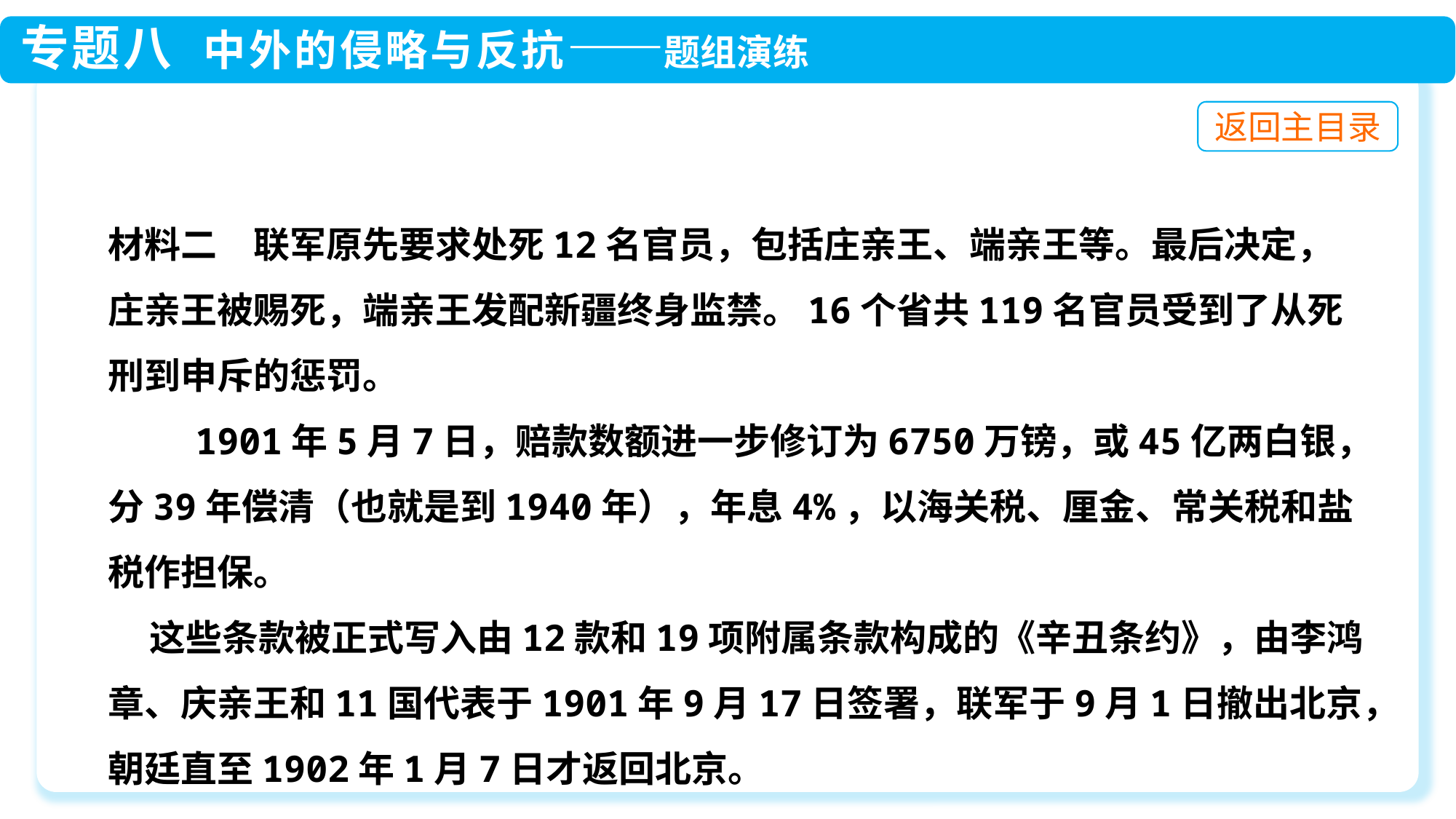

材料二　联军原先要求处死12名官员，包括庄亲王、端亲王等。最后决定，庄亲王被赐死，端亲王发配新疆终身监禁。16个省共119名官员受到了从死刑到申斥的惩罚。
    1901年5月7日，赔款数额进一步修订为6750万镑，或45亿两白银，分39年偿清（也就是到1940年），年息4%，以海关税、厘金、常关税和盐税作担保。
    这些条款被正式写入由12款和19项附属条款构成的《辛丑条约》，由李鸿章、庆亲王和11国代表于1901年9月17日签署，联军于9月1日撤出北京，朝廷直至1902年1月7日才返回北京。